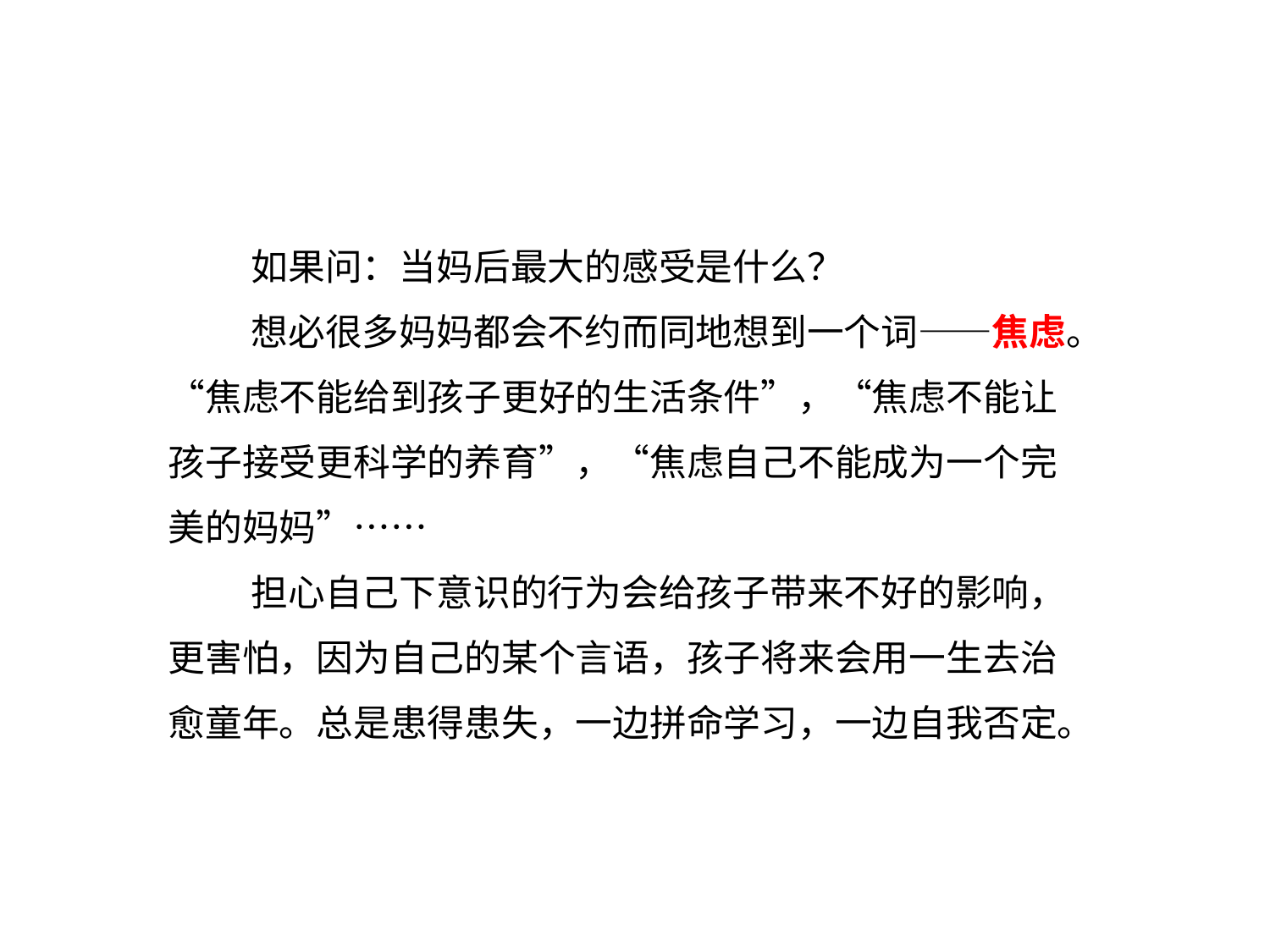

如果问：当妈后最大的感受是什么？
         想必很多妈妈都会不约而同地想到一个词——焦虑。“焦虑不能给到孩子更好的生活条件”，“焦虑不能让孩子接受更科学的养育”，“焦虑自己不能成为一个完美的妈妈”……
         担心自己下意识的行为会给孩子带来不好的影响，更害怕，因为自己的某个言语，孩子将来会用一生去治愈童年。总是患得患失，一边拼命学习，一边自我否定。